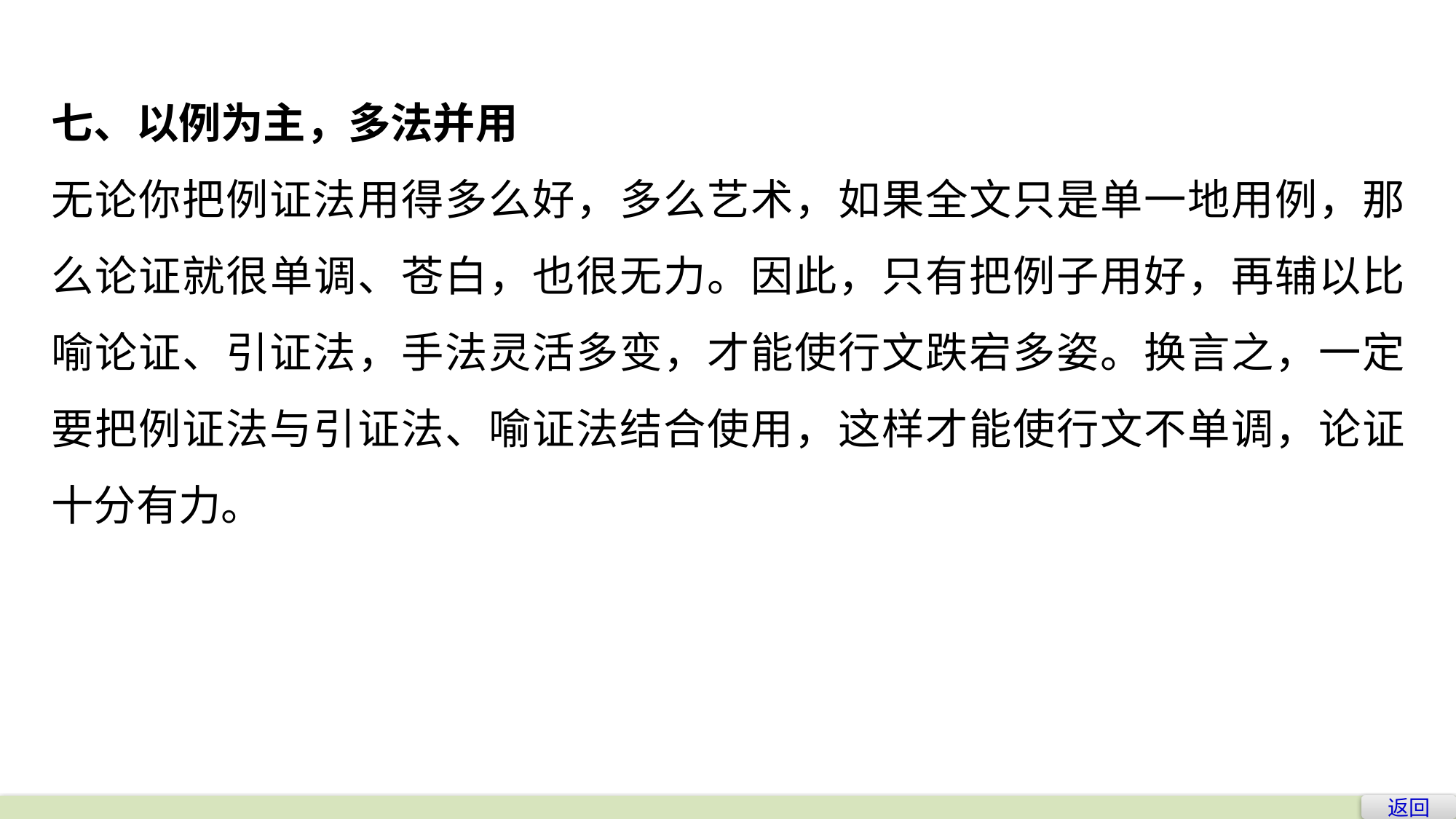

七、以例为主，多法并用
无论你把例证法用得多么好，多么艺术，如果全文只是单一地用例，那么论证就很单调、苍白，也很无力。因此，只有把例子用好，再辅以比喻论证、引证法，手法灵活多变，才能使行文跌宕多姿。换言之，一定要把例证法与引证法、喻证法结合使用，这样才能使行文不单调，论证十分有力。
返回